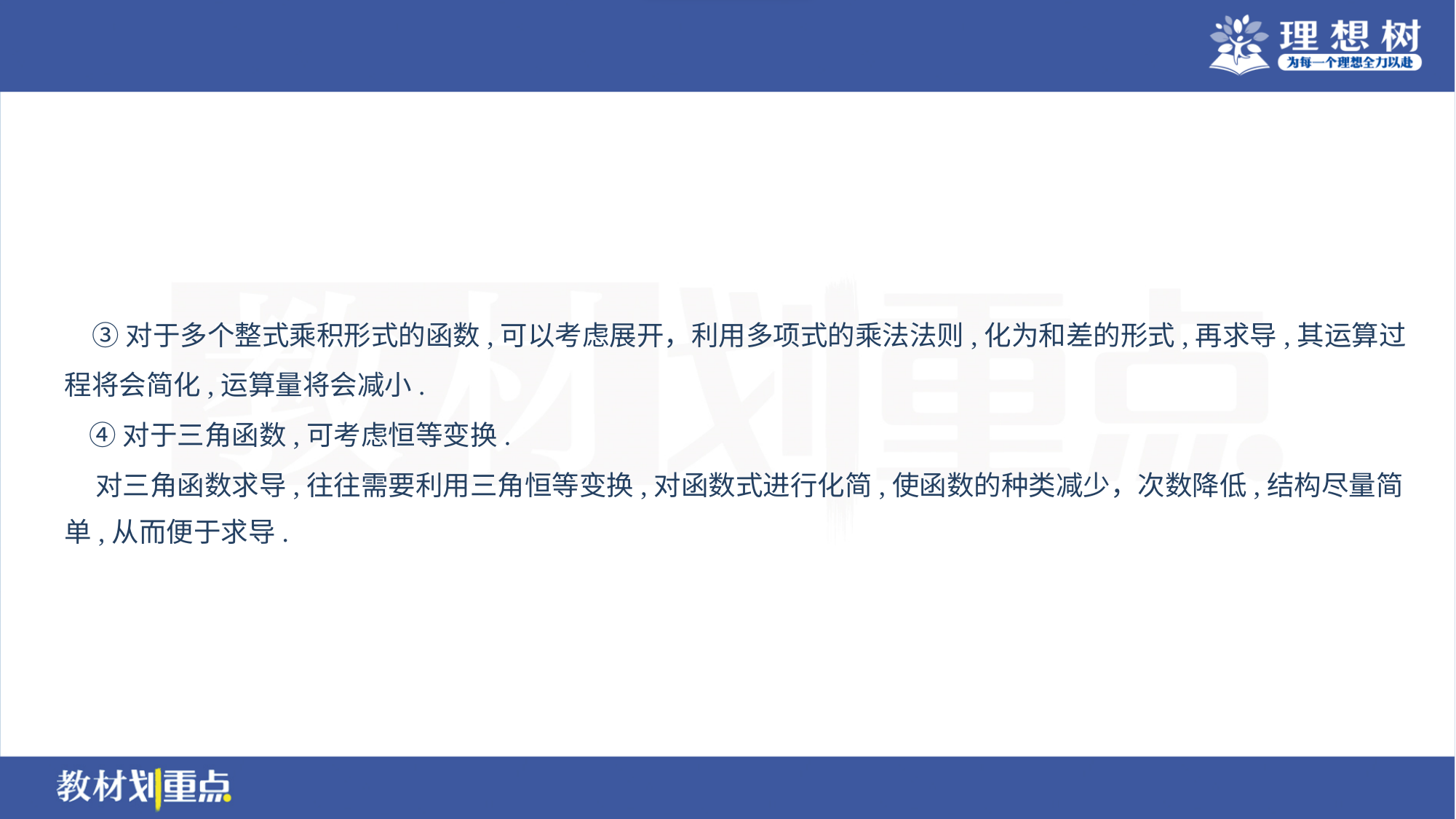

③对于多个整式乘积形式的函数,可以考虑展开，利用多项式的乘法法则,化为和差的形式,再求导,其运算过
程将会简化,运算量将会减小.
    ④对于三角函数,可考虑恒等变换.
    对三角函数求导,往往需要利用三角恒等变换,对函数式进行化简,使函数的种类减少，次数降低,结构尽量简
单,从而便于求导.